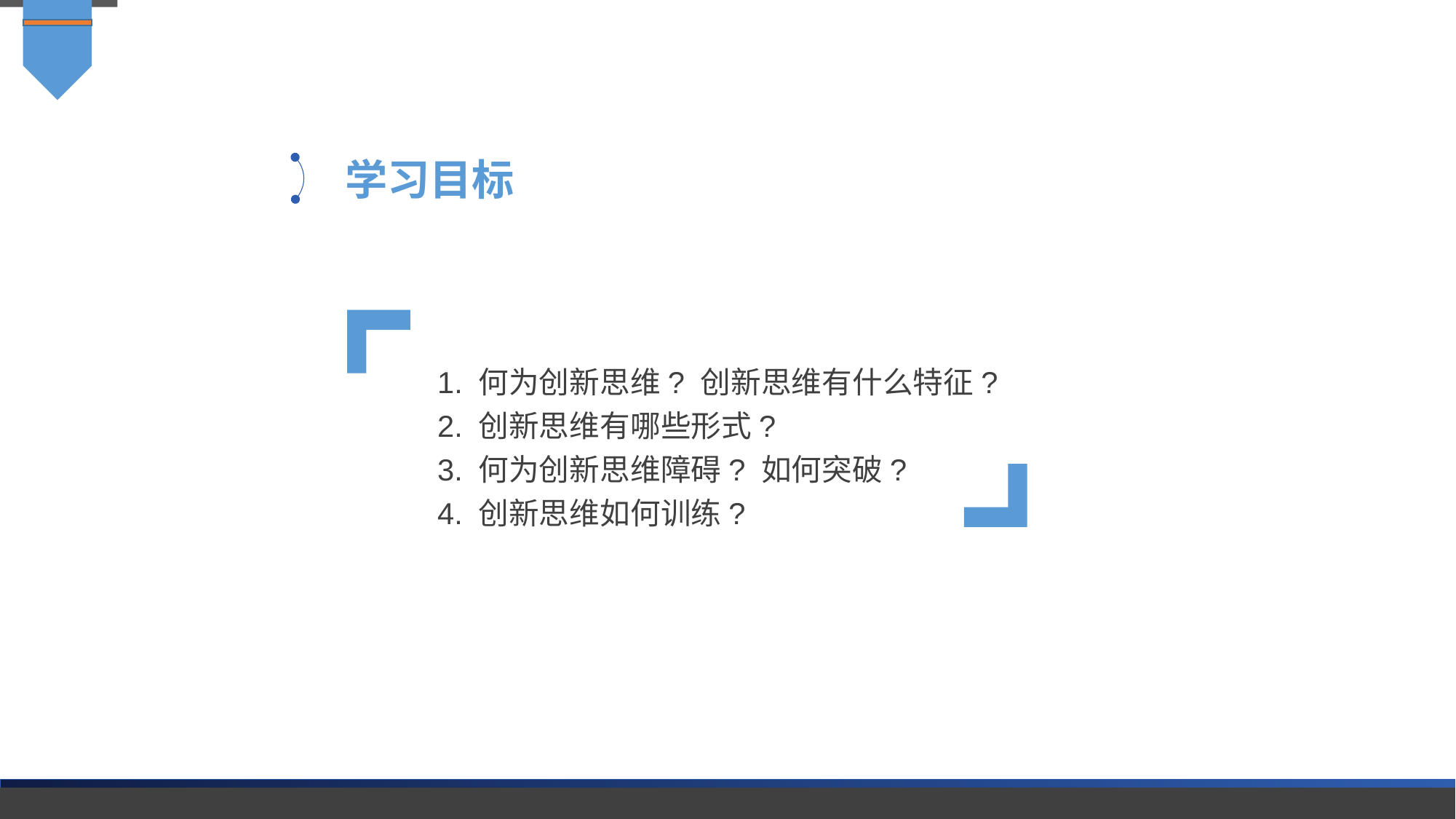

学习目标

1. 何为创新思维? 创新思维有什么特征?
2. 创新思维有哪些形式?
3. 何为创新思维障碍? 如何突破?
4. 创新思维如何训练?